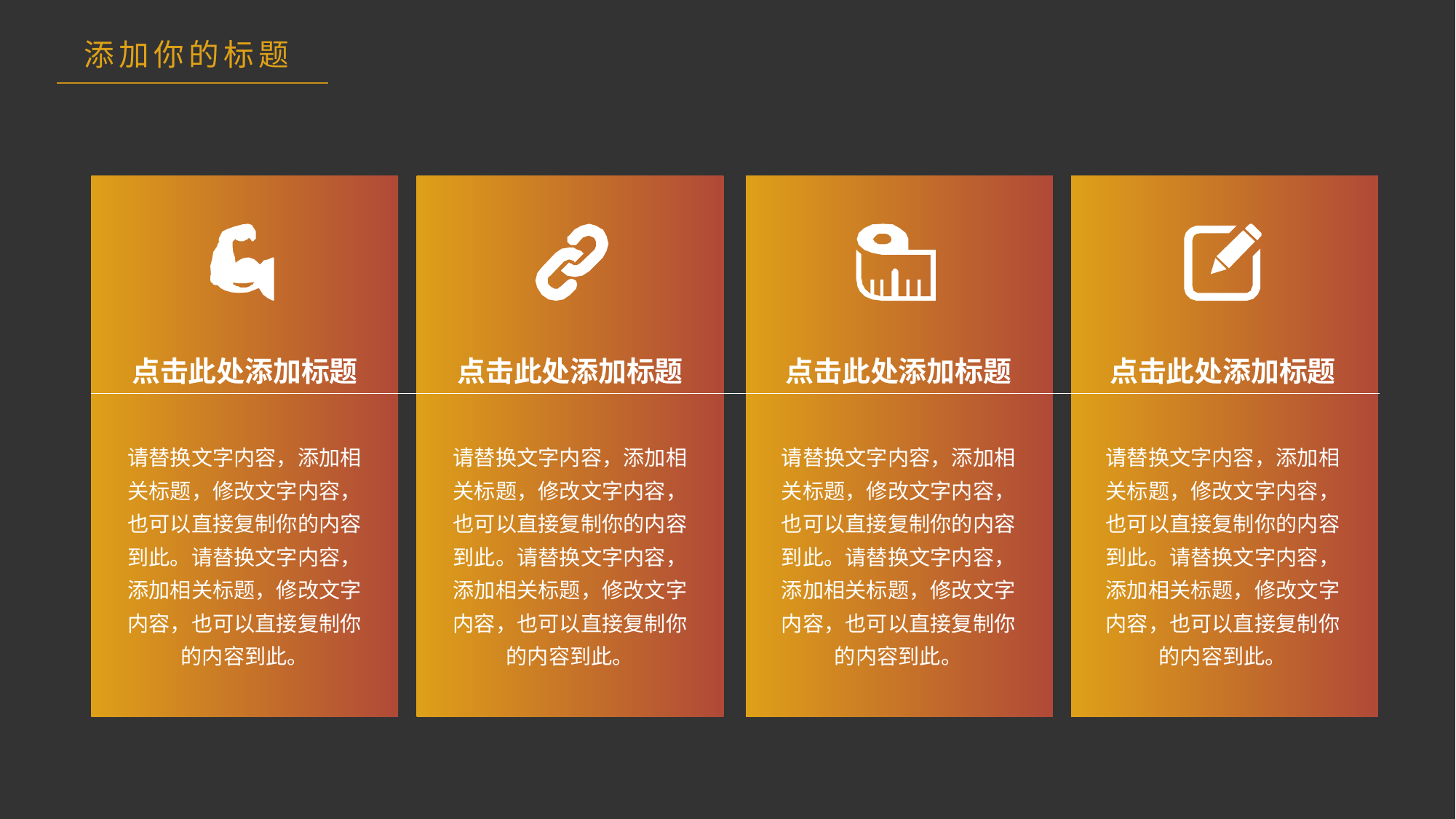

添加你的标题

点击此处添加标题

请替换文字内容，添加相关标题，修改文字内容，也可以直接复制你的内容到此。请替换文字内容，添加相关标题，修改文字内容，也可以直接复制你的内容到此。
点击此处添加标题

请替换文字内容，添加相关标题，修改文字内容，也可以直接复制你的内容到此。请替换文字内容，添加相关标题，修改文字内容，也可以直接复制你的内容到此。
点击此处添加标题

请替换文字内容，添加相关标题，修改文字内容，也可以直接复制你的内容到此。请替换文字内容，添加相关标题，修改文字内容，也可以直接复制你的内容到此。
点击此处添加标题

请替换文字内容，添加相关标题，修改文字内容，也可以直接复制你的内容到此。请替换文字内容，添加相关标题，修改文字内容，也可以直接复制你的内容到此。